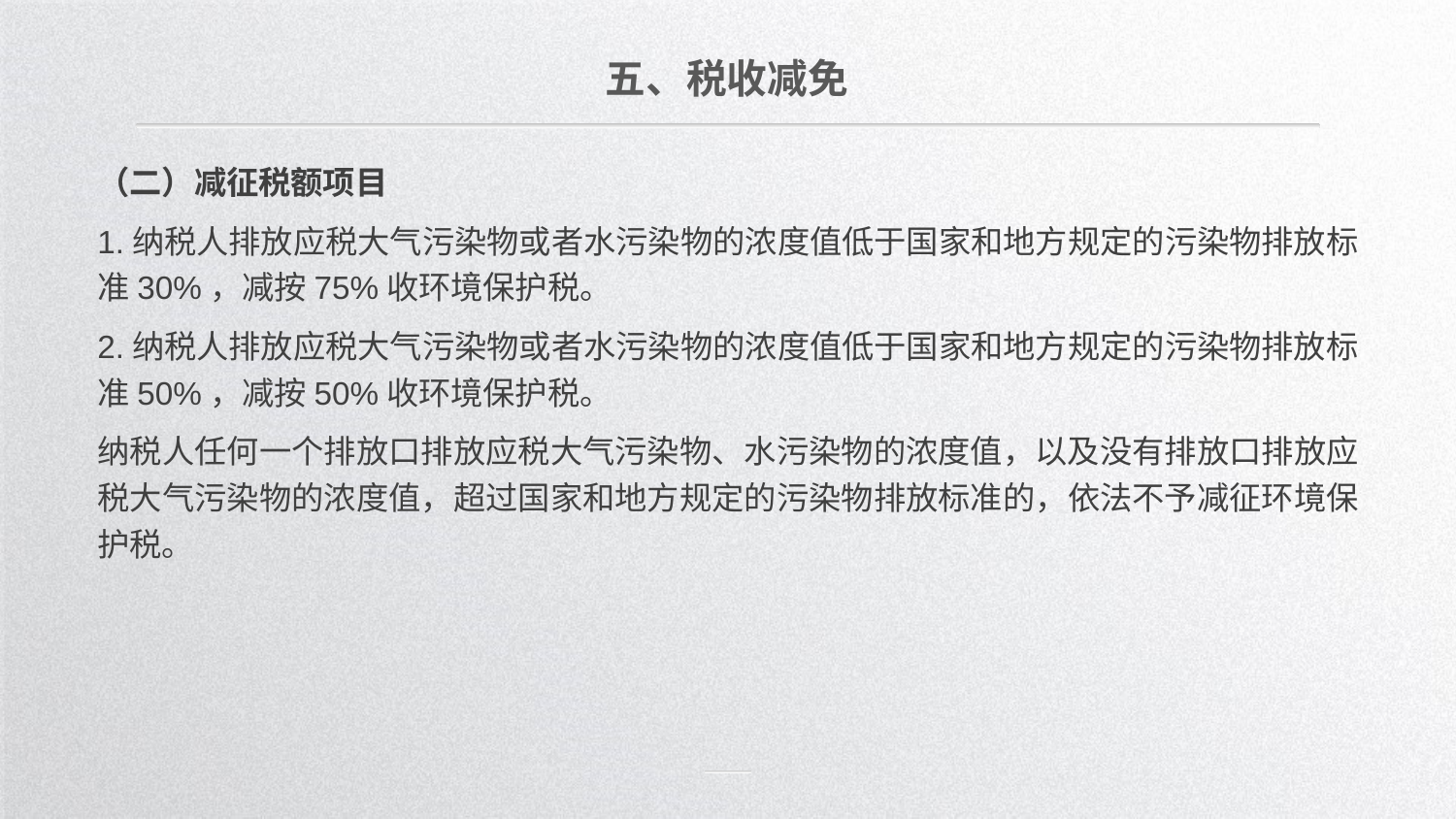

五、税收减免
（二）减征税额项目
1.纳税人排放应税大气污染物或者水污染物的浓度值低于国家和地方规定的污染物排放标准30%，减按75%收环境保护税。
2.纳税人排放应税大气污染物或者水污染物的浓度值低于国家和地方规定的污染物排放标准50%，减按50%收环境保护税。
纳税人任何一个排放口排放应税大气污染物、水污染物的浓度值，以及没有排放口排放应税大气污染物的浓度值，超过国家和地方规定的污染物排放标准的，依法不予减征环境保护税。